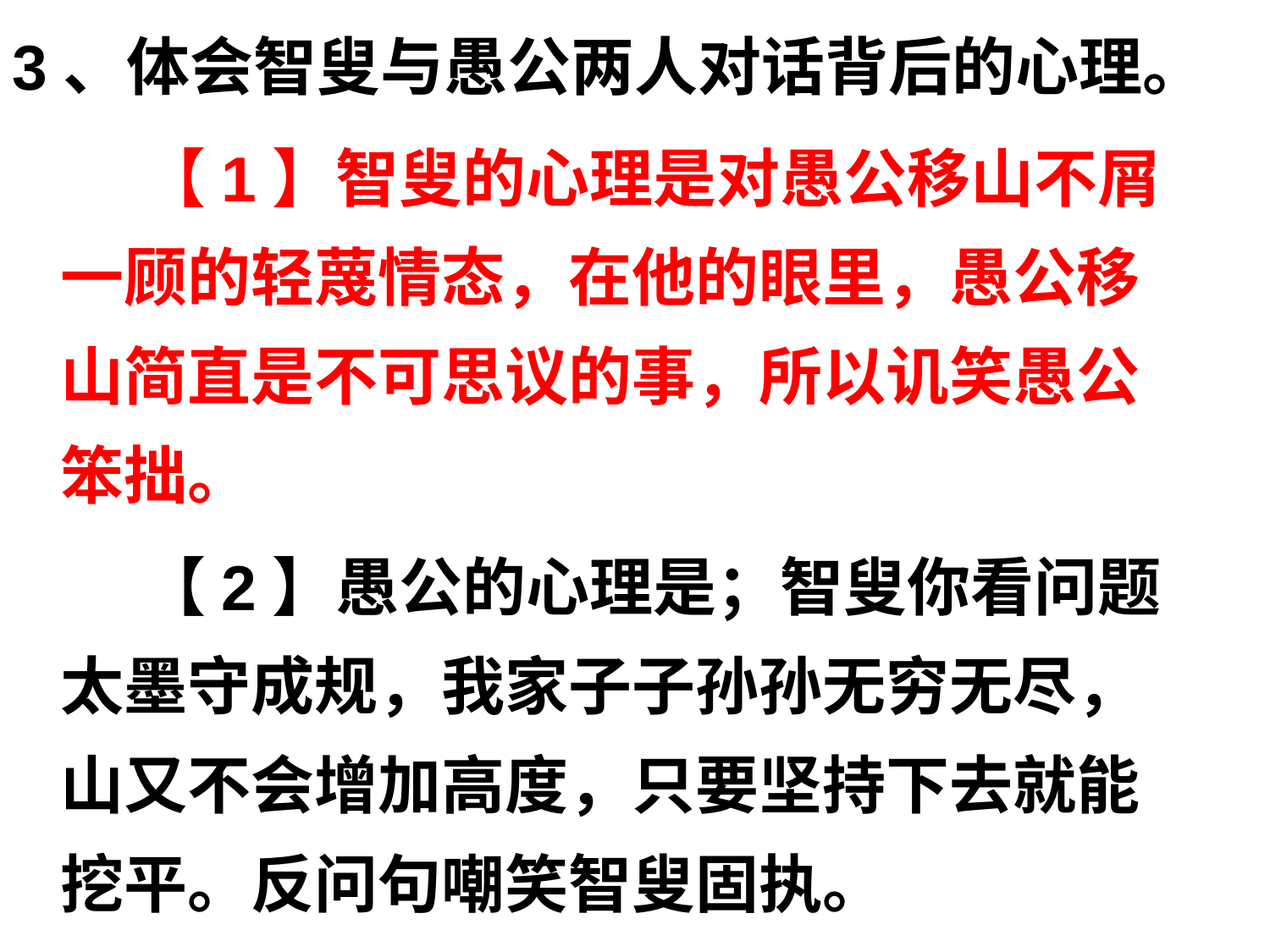

3、体会智叟与愚公两人对话背后的心理。
        【1】智叟的心理是对愚公移山不屑一顾的轻蔑情态，在他的眼里，愚公移山简直是不可思议的事，所以讥笑愚公笨拙。
        【2】愚公的心理是；智叟你看问题太墨守成规，我家子子孙孙无穷无尽，山又不会增加高度，只要坚持下去就能挖平。反问句嘲笑智叟固执。
#